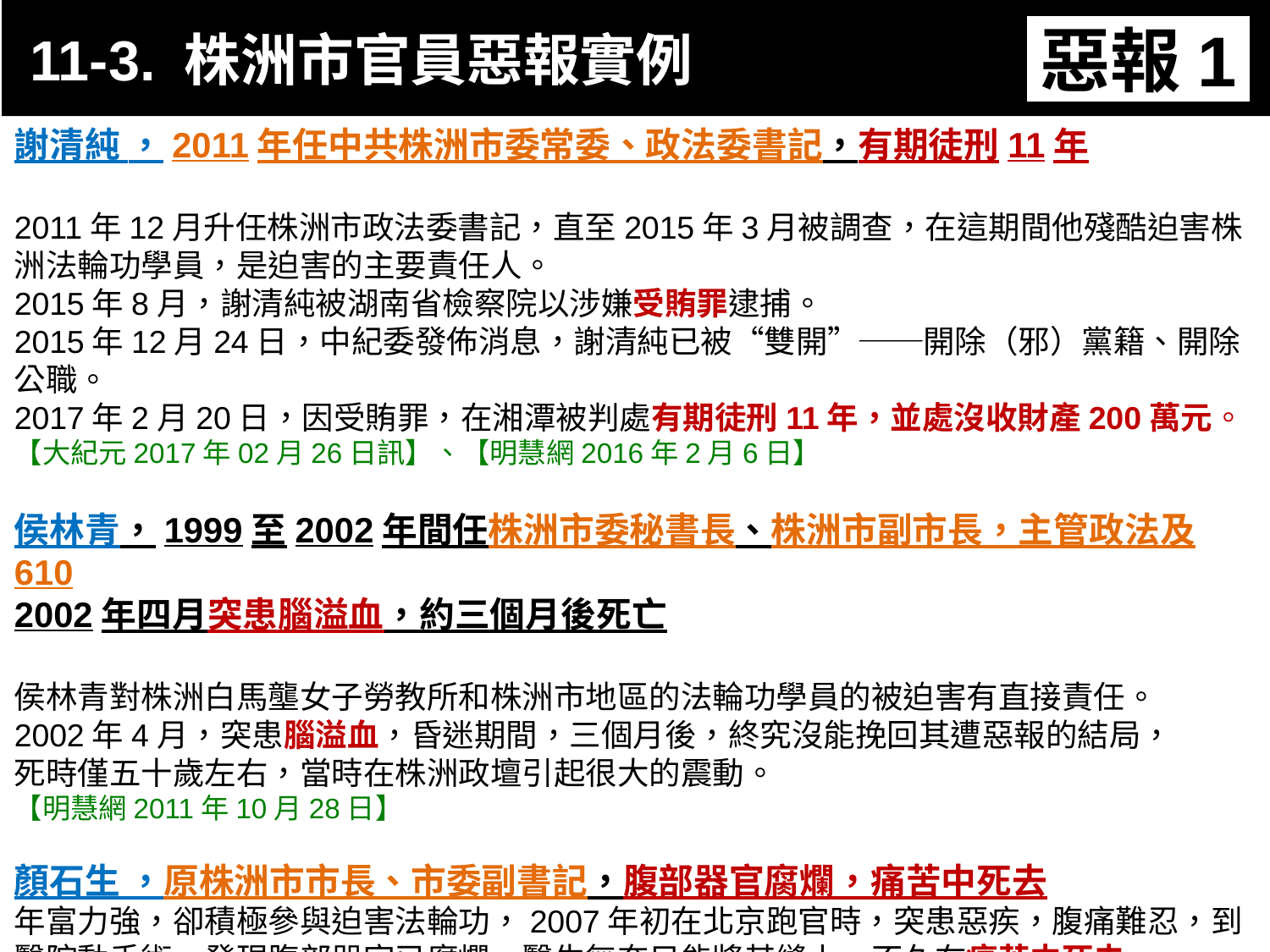

11-3. 株洲市官員惡報實例
惡報1
11-3. XX市官員惡報實例
謝清純 ，2011年任中共株洲市委常委、政法委書記，有期徒刑11年

2011年12月升任株洲市政法委書記，直至2015年3月被調查，在這期間他殘酷迫害株洲法輪功學員，是迫害的主要責任人。
2015年8月，謝清純被湖南省檢察院以涉嫌受賄罪逮捕。
2015年12月24日，中紀委發佈消息，謝清純已被“雙開”──開除（邪）黨籍、開除公職。
2017年2月20日，因受賄罪，在湘潭被判處有期徒刑11年，並處沒收財產200萬元。
【大紀元2017年02月26日訊】、【明慧網2016年2月6日】

侯林青，1999至2002年間任株洲市委秘書長、株洲市副市長，主管政法及610
2002年四月突患腦溢血，約三個月後死亡

侯林青對株洲白馬壟女子勞教所和株洲市地區的法輪功學員的被迫害有直接責任。
2002年4月，突患腦溢血，昏迷期間，三個月後，終究沒能挽回其遭惡報的結局，
死時僅五十歲左右，當時在株洲政壇引起很大的震動。
【明慧網2011年10月28日】

顏石生 ，原株洲市市長、市委副書記，腹部器官腐爛，痛苦中死去
年富力強，卻積極參與迫害法輪功，2007年初在北京跑官時，突患惡疾，腹痛難忍，到醫院動手術，發現腹部器官已腐爛，醫生無奈只能將其縫上，不久在痛苦中死去。
【明慧網2011年10月28日】